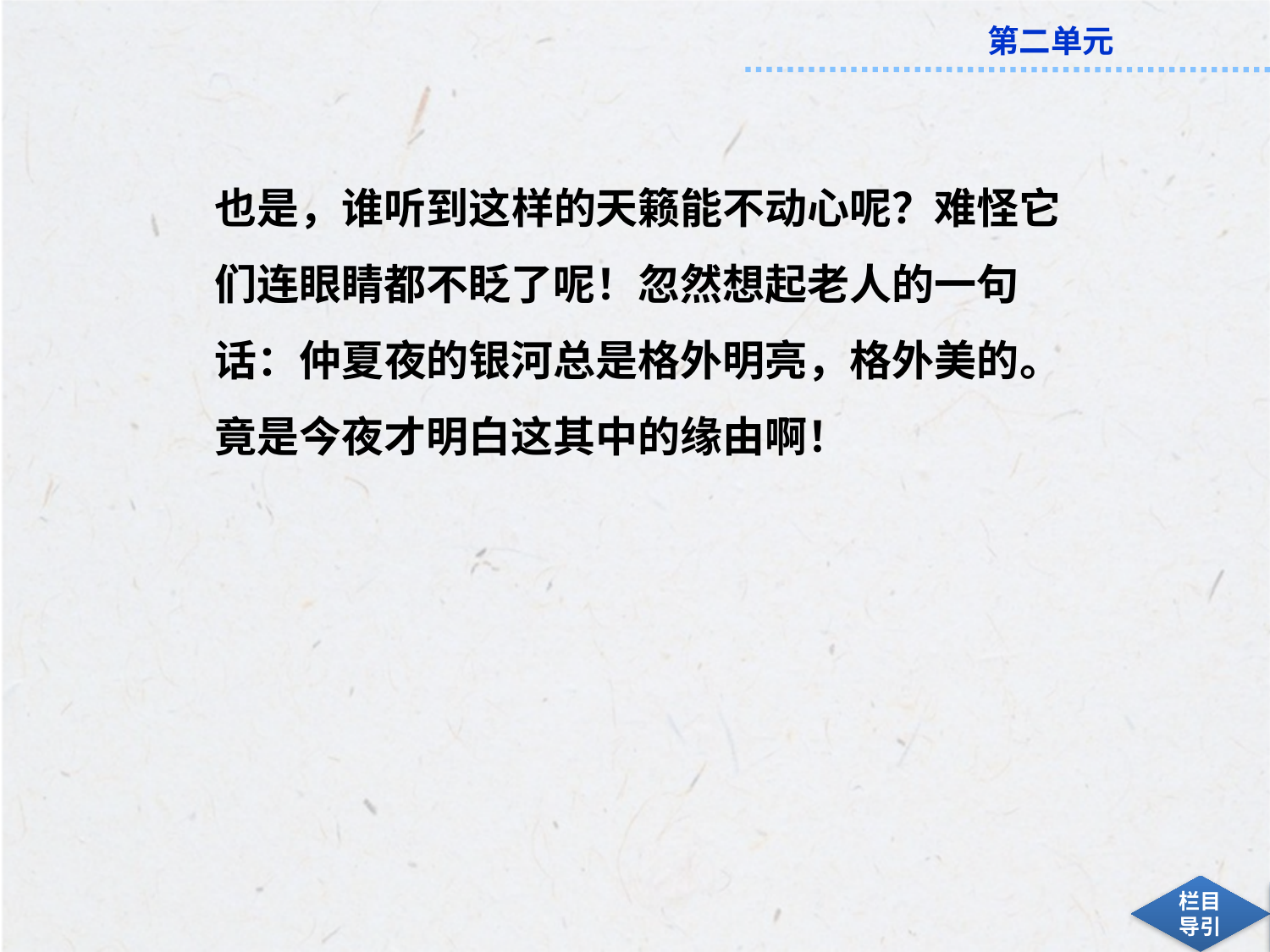

也是，谁听到这样的天籁能不动心呢？难怪它们连眼睛都不眨了呢！忽然想起老人的一句话：仲夏夜的银河总是格外明亮，格外美的。竟是今夜才明白这其中的缘由啊！